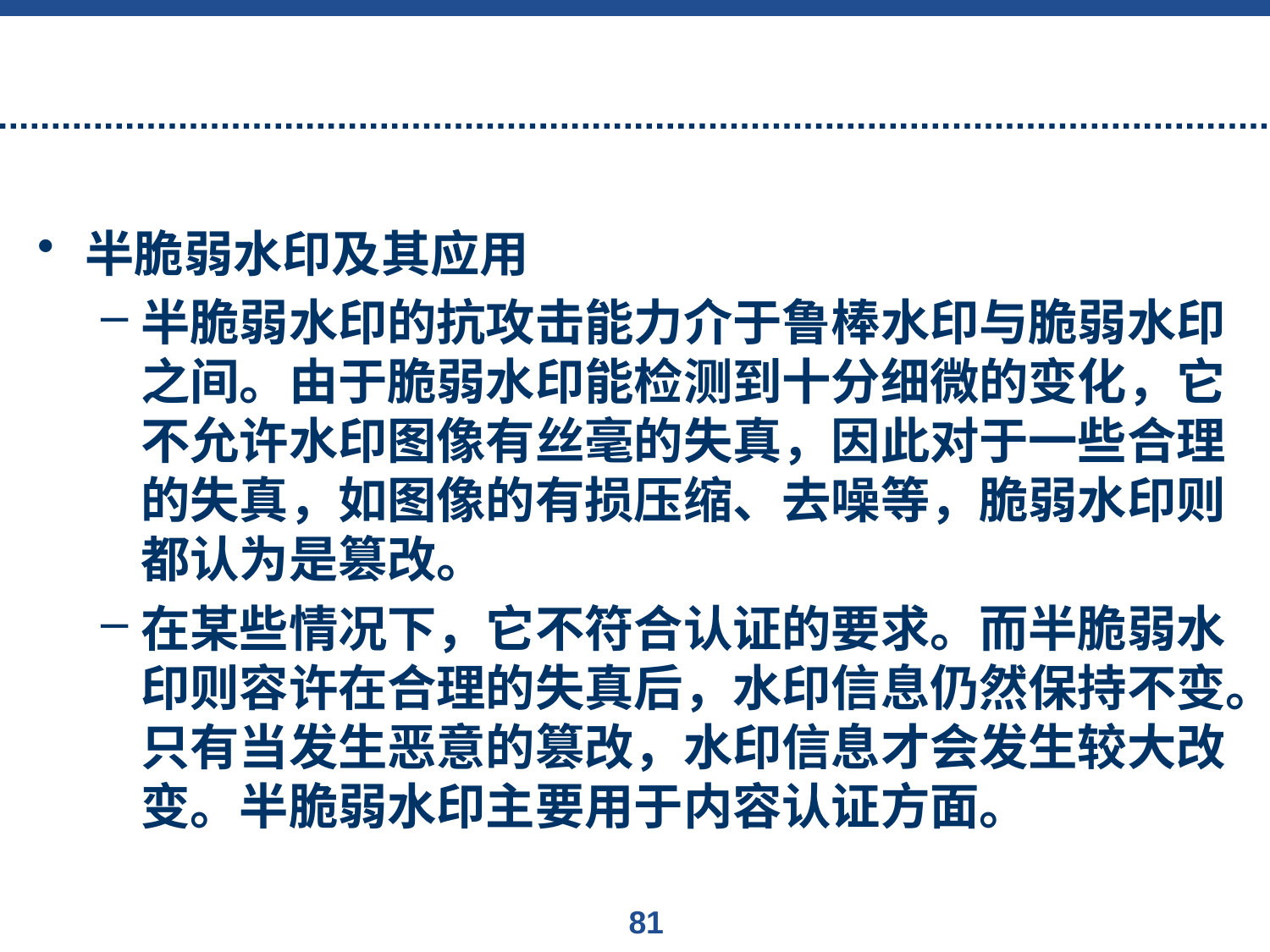

半脆弱水印及其应用
半脆弱水印的抗攻击能力介于鲁棒水印与脆弱水印之间。由于脆弱水印能检测到十分细微的变化，它不允许水印图像有丝毫的失真，因此对于一些合理的失真，如图像的有损压缩、去噪等，脆弱水印则都认为是篡改。
在某些情况下，它不符合认证的要求。而半脆弱水印则容许在合理的失真后，水印信息仍然保持不变。只有当发生恶意的篡改，水印信息才会发生较大改变。半脆弱水印主要用于内容认证方面。
81